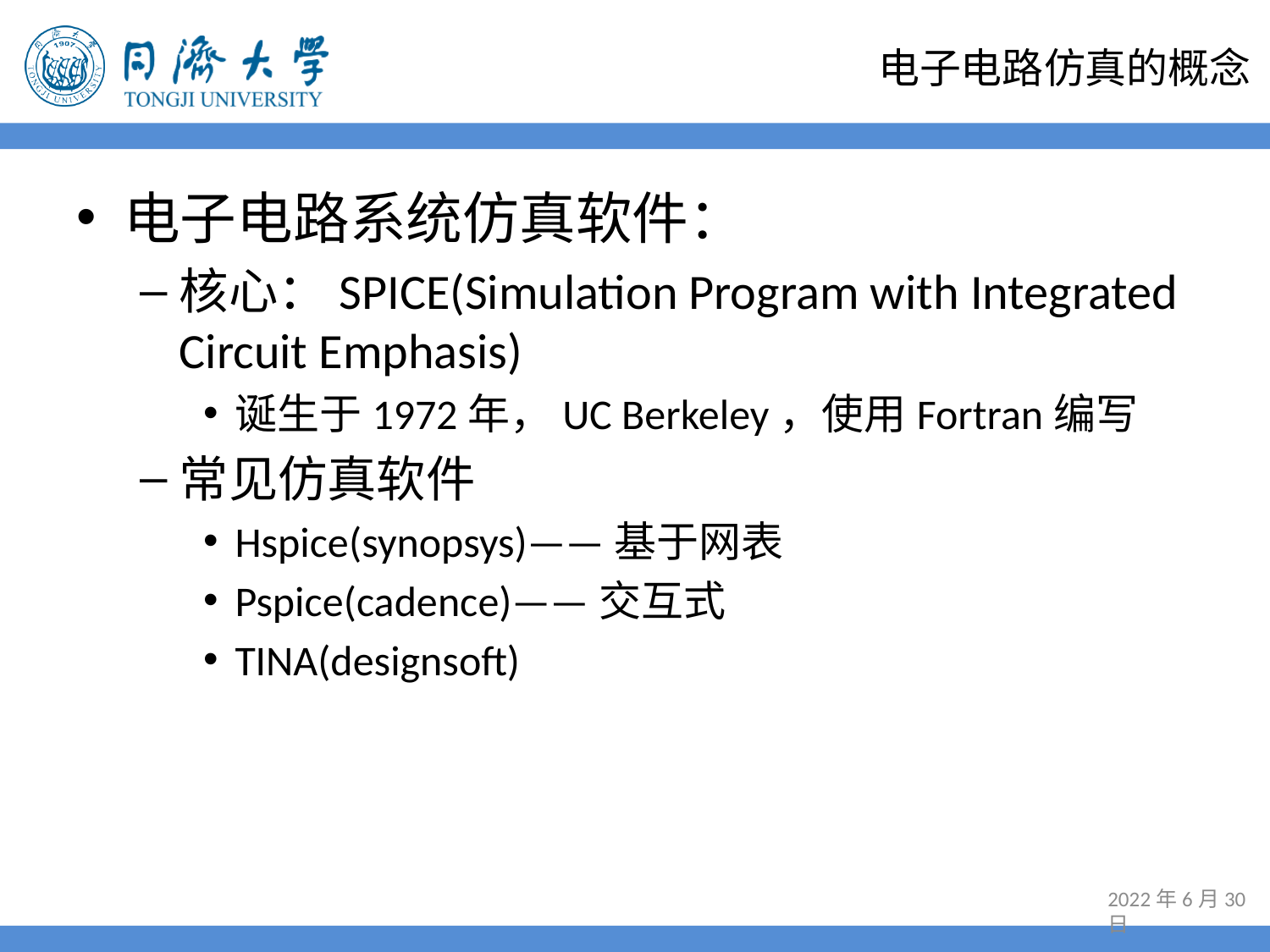

# 电子电路仿真的概念
电子电路系统仿真软件：
核心：SPICE(Simulation Program with Integrated Circuit Emphasis)
诞生于1972年，UC Berkeley，使用Fortran编写
常见仿真软件
Hspice(synopsys)——基于网表
Pspice(cadence)——交互式
TINA(designsoft)

2022年6月30日